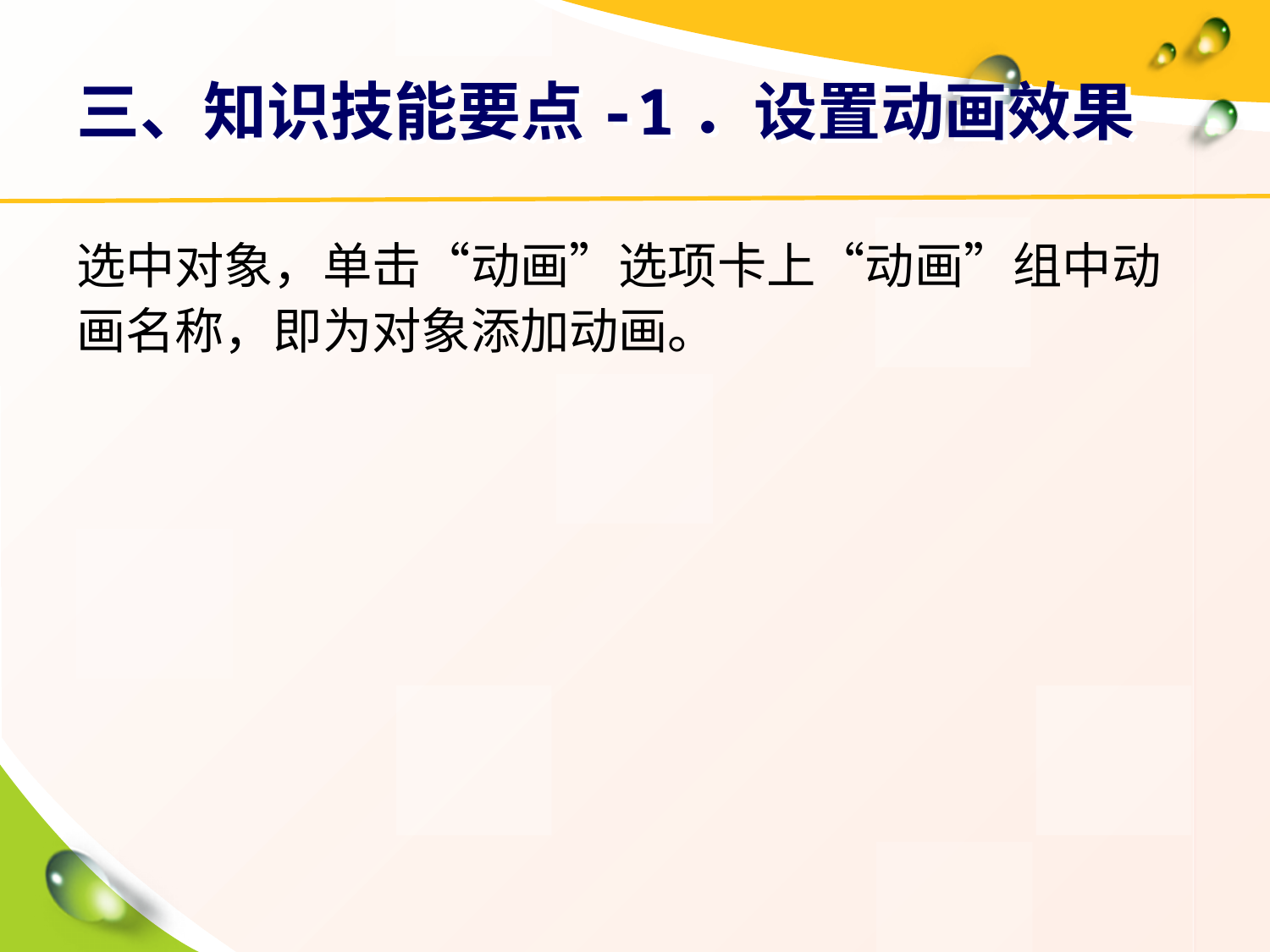

# 三、知识技能要点-1．设置动画效果
选中对象，单击“动画”选项卡上“动画”组中动画名称，即为对象添加动画。